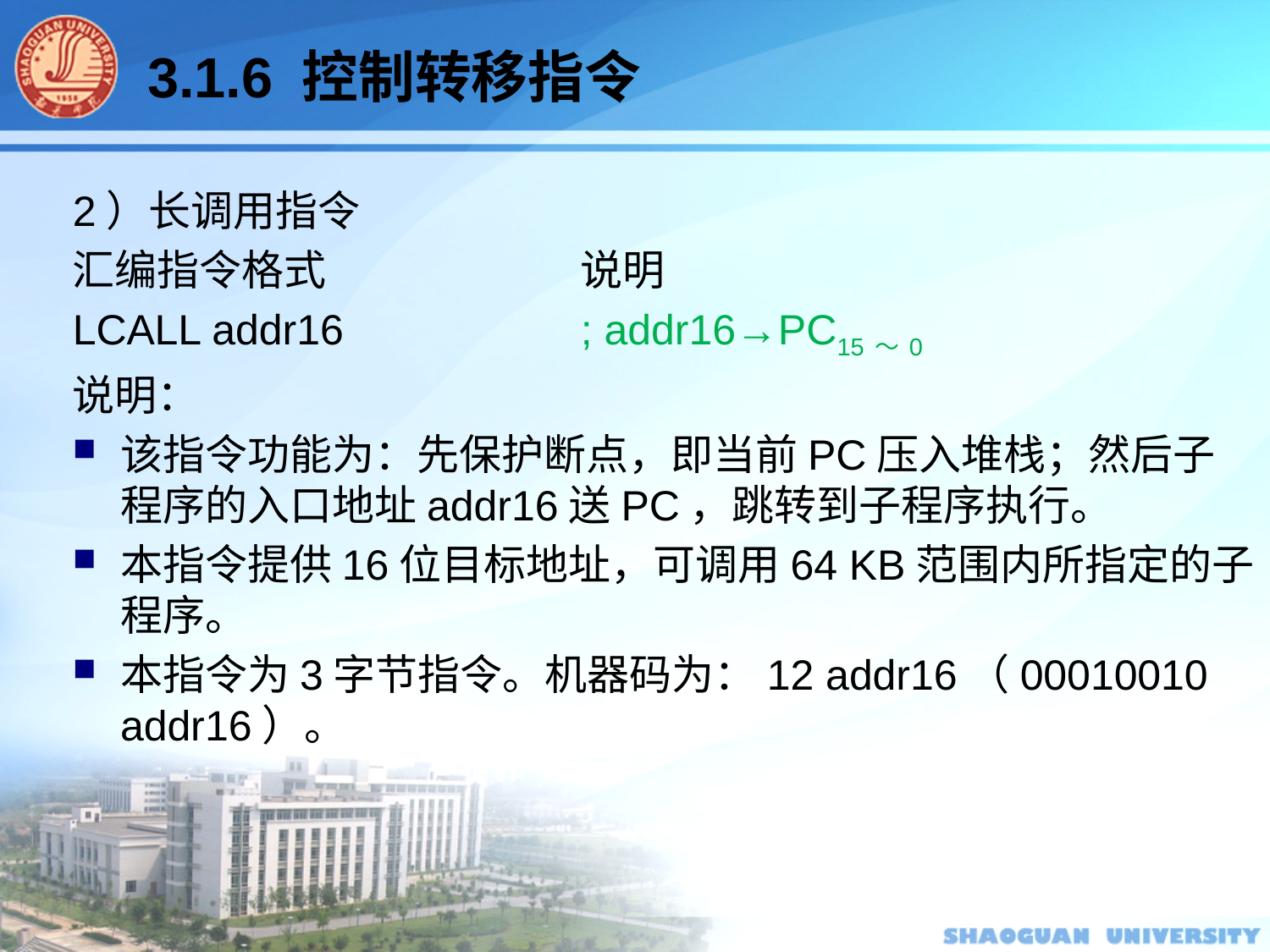

3.1.6 控制转移指令
2）长调用指令
汇编指令格式		说明
LCALL addr16		; addr16→PC15～0
说明：
该指令功能为：先保护断点，即当前PC压入堆栈；然后子程序的入口地址addr16送PC，跳转到子程序执行。
本指令提供16位目标地址，可调用64 KB范围内所指定的子程序。
本指令为3字节指令。机器码为：12 addr16（00010010 addr16）。